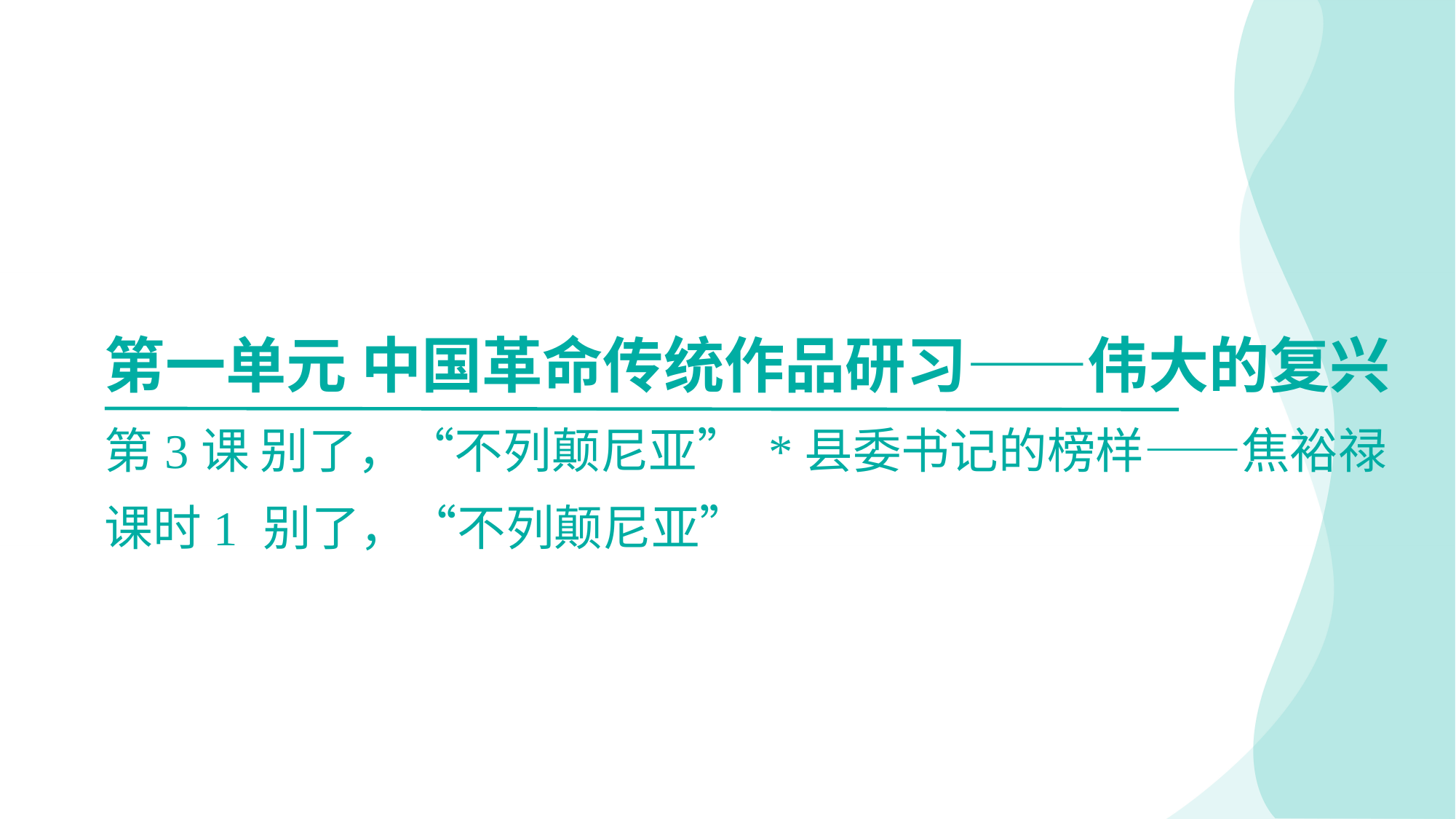

第一单元 中国革命传统作品研习——伟大的复兴

第3课 别了，“不列颠尼亚” *县委书记的榜样——焦裕禄
课时1 别了，“不列颠尼亚”